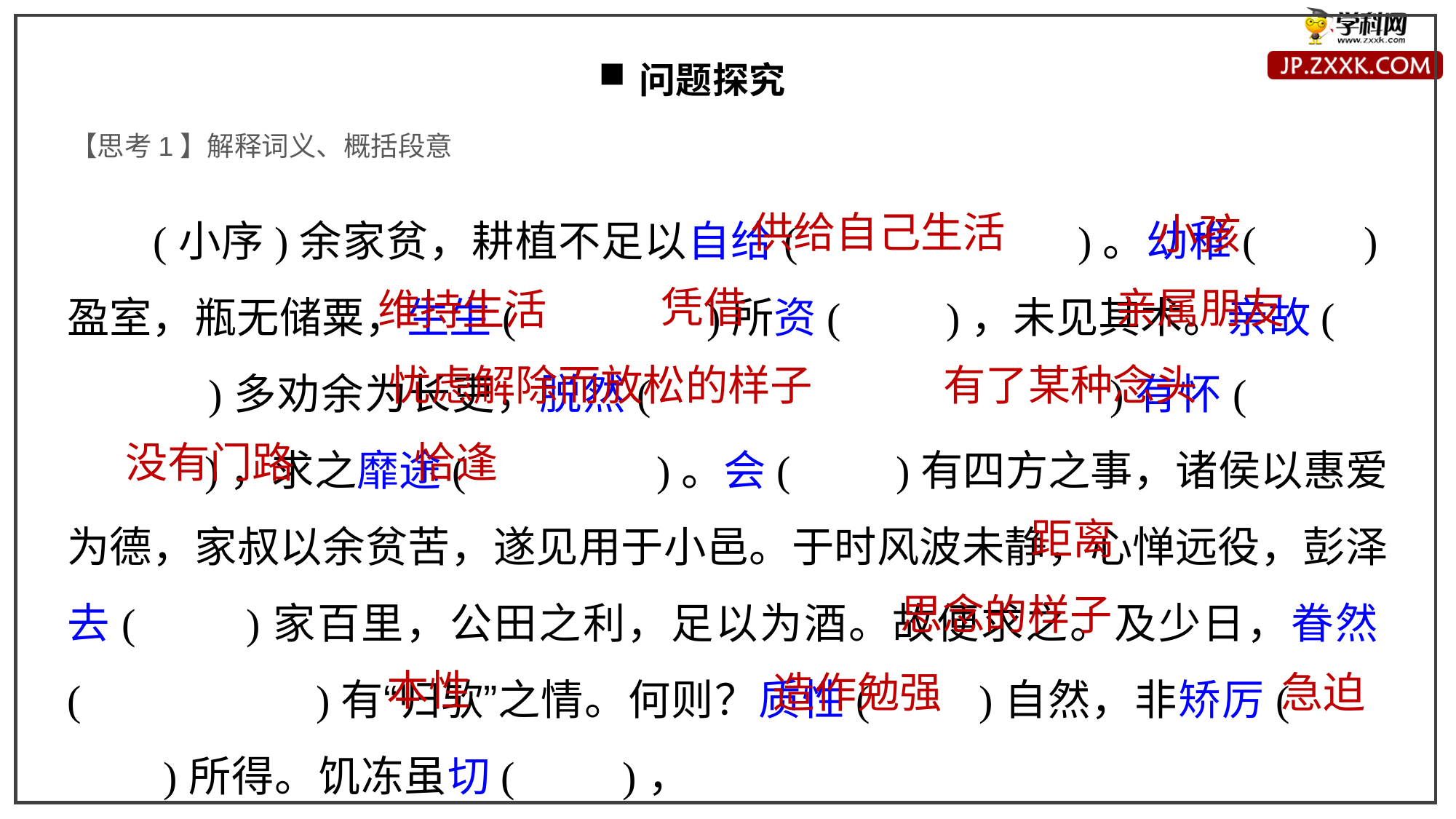

问题探究
【思考1】解释词义、概括段意
(小序)余家贫，耕植不足以自给(　　　　　　)。幼稚(　　)盈室，瓶无储粟，生生(　　　　)所资(　　)，未见其术。亲故(　　　　)多劝余为长吏，脱然(　　　　　　　　　　)有怀(　　　　　　)，求之靡途(　　　　)。会(　　)有四方之事，诸侯以惠爱为德，家叔以余贫苦，遂见用于小邑。于时风波未静，心惮远役，彭泽去(　　)家百里，公田之利，足以为酒。故便求之。及少日，眷然(　　　　　)有“归欤”之情。何则？质性(　　)自然，非矫厉(　　　　)所得。饥冻虽切(　　)，
供给自己生活
小孩
凭借
亲属朋友
维持生活
有了某种念头
忧虑解除而放松的样子
没有门路
恰逢
距离
思念的样子
本性
造作勉强
急迫